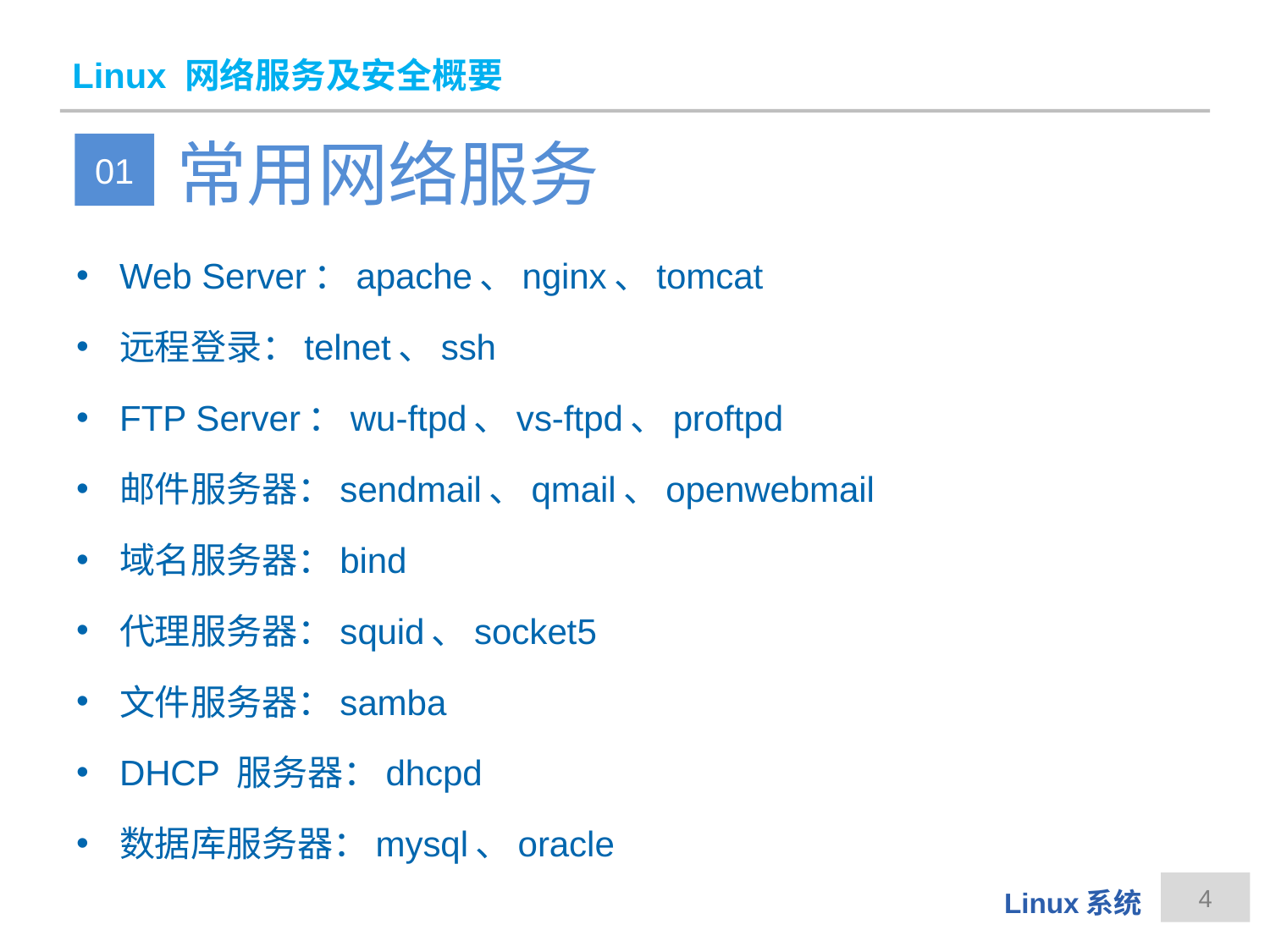

# Linux 网络服务及安全概要
常用网络服务
01
Web Server：apache、nginx、tomcat
远程登录：telnet、ssh
FTP Server：wu-ftpd、vs-ftpd、proftpd
邮件服务器：sendmail、qmail、openwebmail
域名服务器：bind
代理服务器：squid、socket5
文件服务器：samba
DHCP 服务器：dhcpd
数据库服务器：mysql、oracle